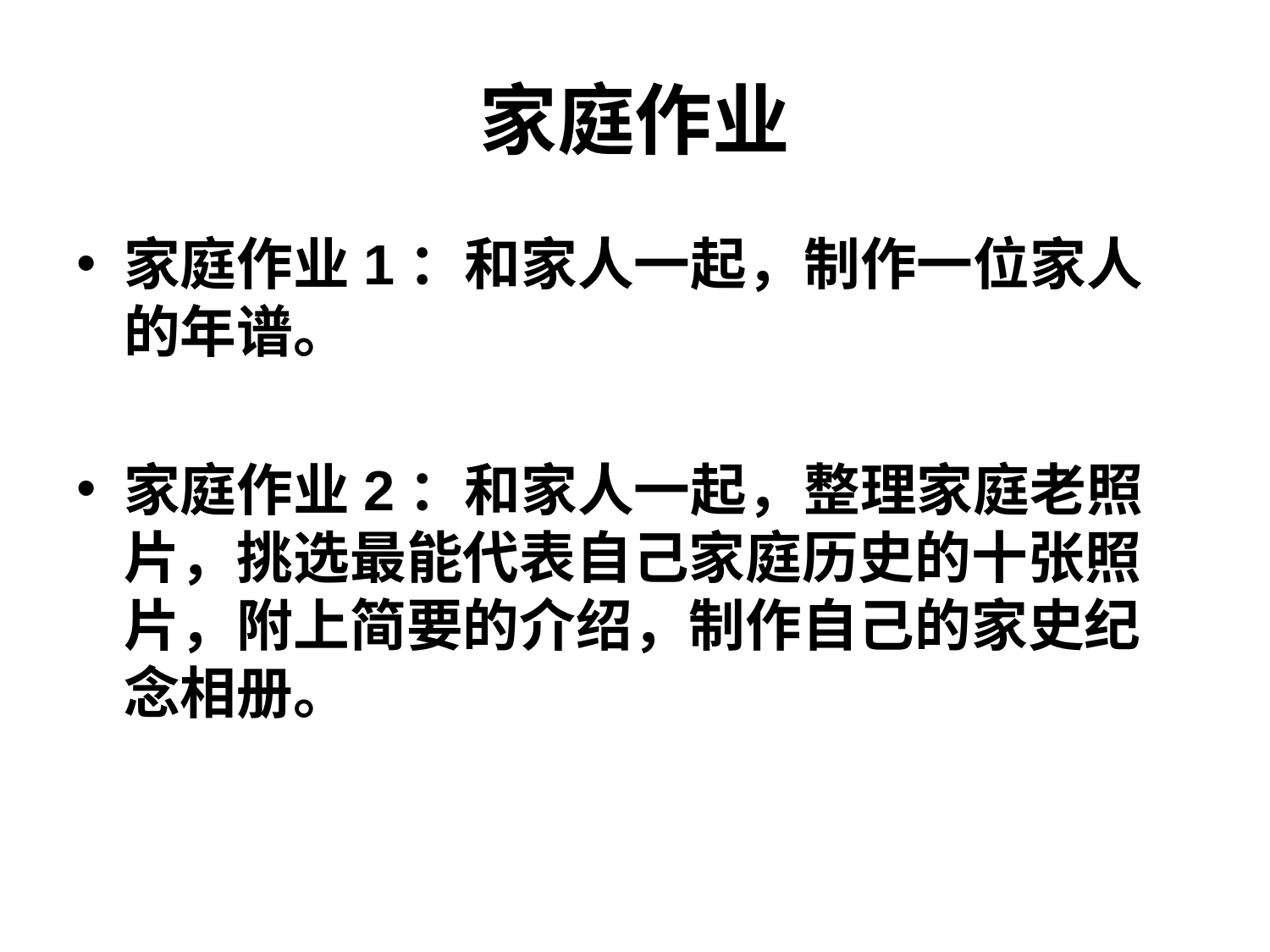

# 家庭作业
家庭作业1：和家人一起，制作一位家人的年谱。

家庭作业2：和家人一起，整理家庭老照片，挑选最能代表自己家庭历史的十张照片，附上简要的介绍，制作自己的家史纪念相册。